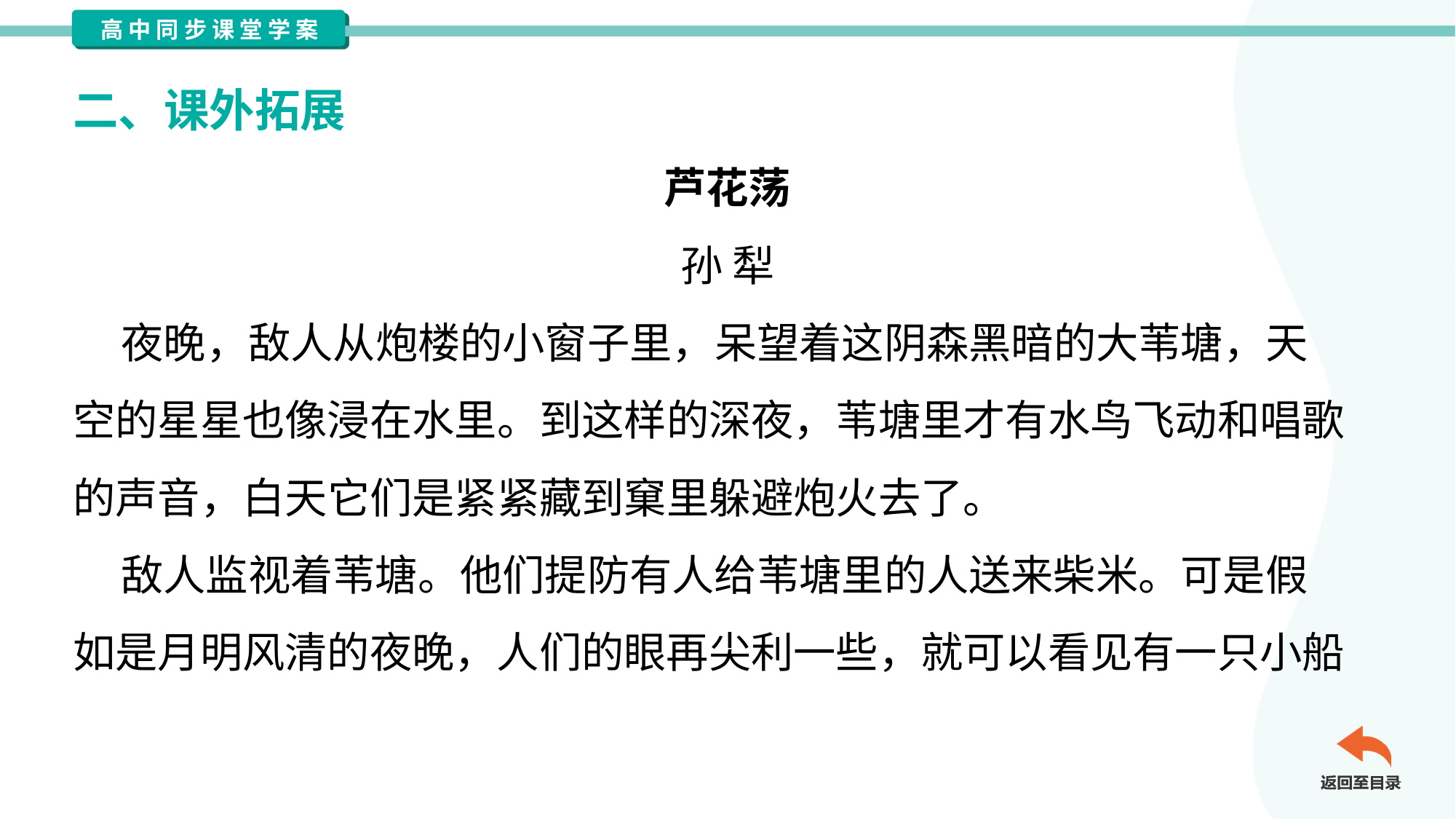

二、课外拓展
芦花荡
孙 犁
    夜晚，敌人从炮楼的小窗子里，呆望着这阴森黑暗的大苇塘，天
空的星星也像浸在水里。到这样的深夜，苇塘里才有水鸟飞动和唱歌
的声音，白天它们是紧紧藏到窠里躲避炮火去了。
    敌人监视着苇塘。他们提防有人给苇塘里的人送来柴米。可是假
如是月明风清的夜晚，人们的眼再尖利一些，就可以看见有一只小船